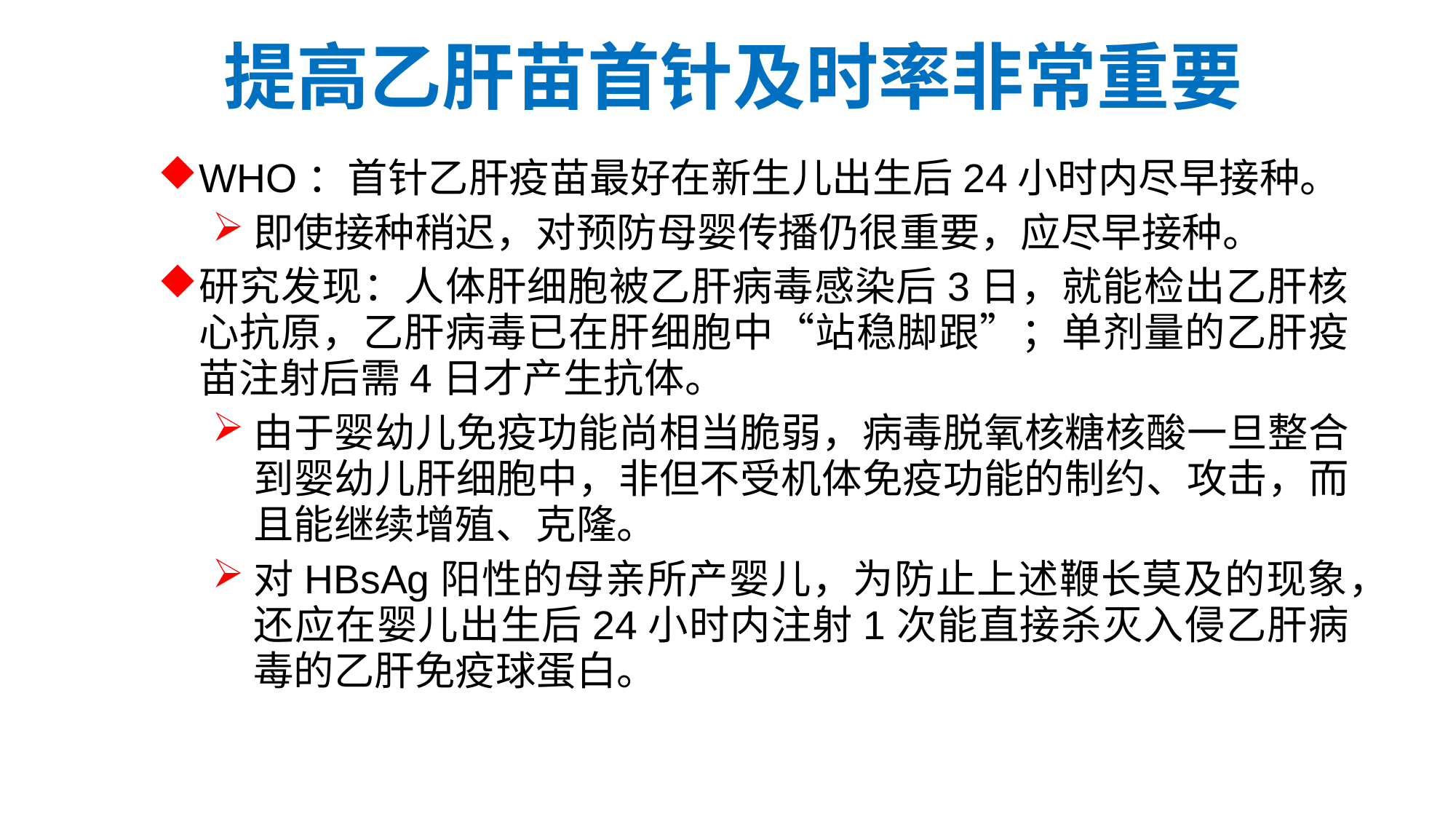

提高乙肝苗首针及时率非常重要
WHO：首针乙肝疫苗最好在新生儿出生后24小时内尽早接种。
即使接种稍迟，对预防母婴传播仍很重要，应尽早接种。
研究发现：人体肝细胞被乙肝病毒感染后3日，就能检出乙肝核心抗原，乙肝病毒已在肝细胞中“站稳脚跟”；单剂量的乙肝疫苗注射后需4日才产生抗体。
由于婴幼儿免疫功能尚相当脆弱，病毒脱氧核糖核酸一旦整合到婴幼儿肝细胞中，非但不受机体免疫功能的制约、攻击，而且能继续增殖、克隆。
对HBsAg阳性的母亲所产婴儿，为防止上述鞭长莫及的现象，还应在婴儿出生后24小时内注射1次能直接杀灭入侵乙肝病毒的乙肝免疫球蛋白。